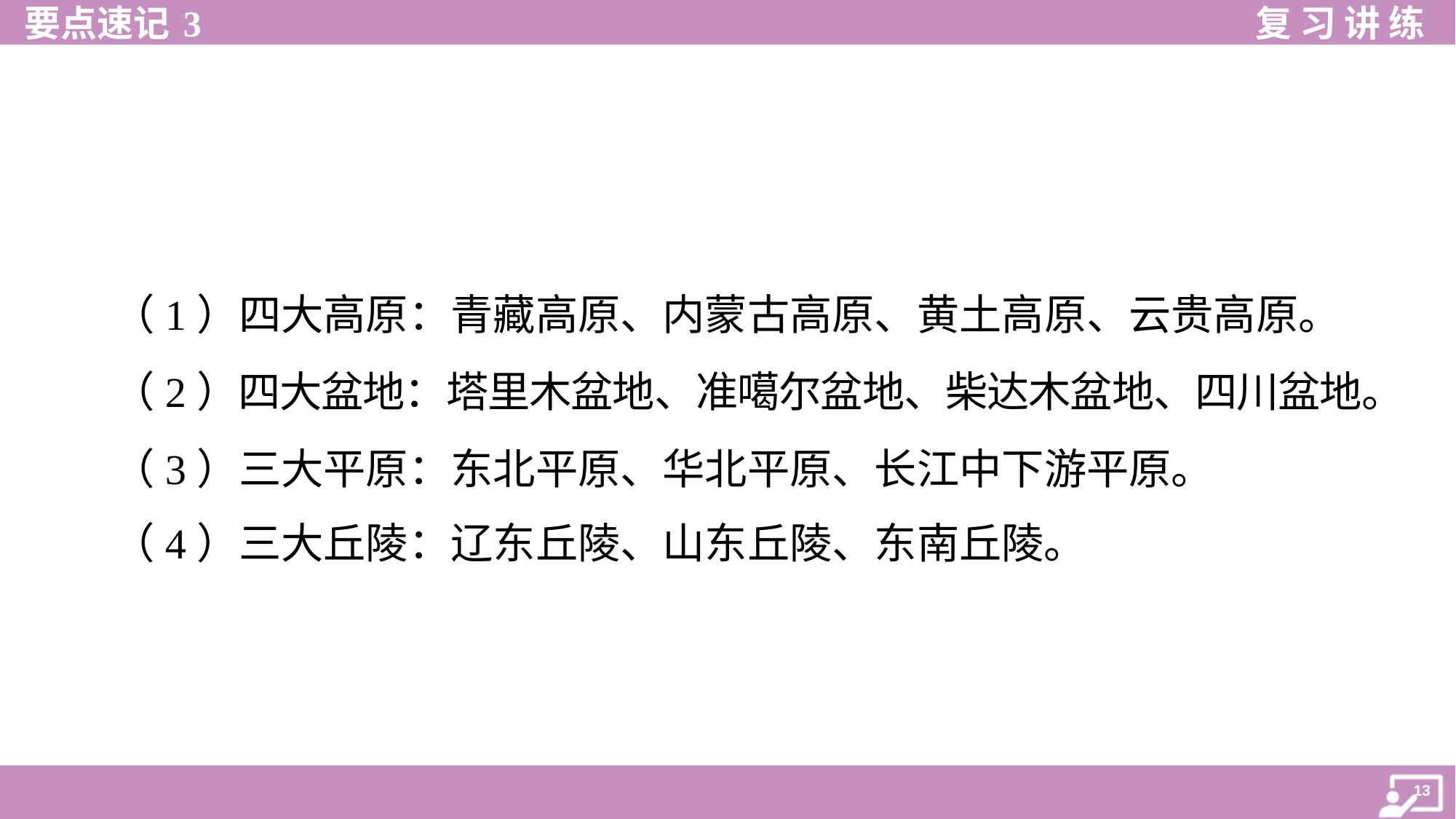

（1）四大高原：青藏高原、内蒙古高原、黄土高原、云贵高原。
    （2）四大盆地：塔里木盆地、准噶尔盆地、柴达木盆地、四川盆地。
    （3）三大平原：东北平原、华北平原、长江中下游平原。
    （4）三大丘陵：辽东丘陵、山东丘陵、东南丘陵。